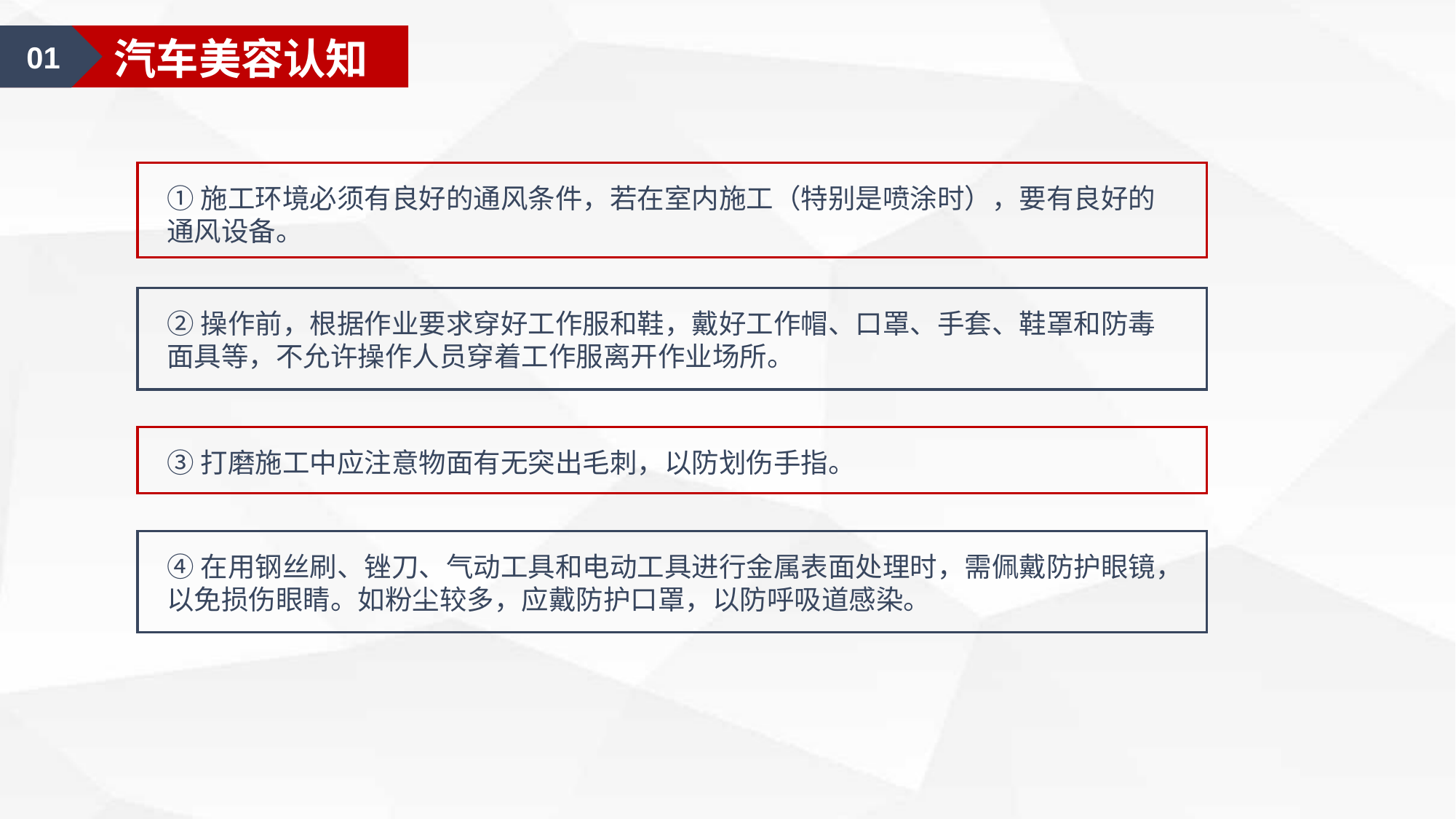

01
汽车美容认知

①施工环境必须有良好的通风条件，若在室内施工（特别是喷涂时），要有良好的通风设备。

②操作前，根据作业要求穿好工作服和鞋，戴好工作帽、口罩、手套、鞋罩和防毒面具等，不允许操作人员穿着工作服离开作业场所。

③打磨施工中应注意物面有无突出毛刺，以防划伤手指。

④在用钢丝刷、锉刀、气动工具和电动工具进行金属表面处理时，需佩戴防护眼镜，以免损伤眼睛。如粉尘较多，应戴防护口罩，以防呼吸道感染。